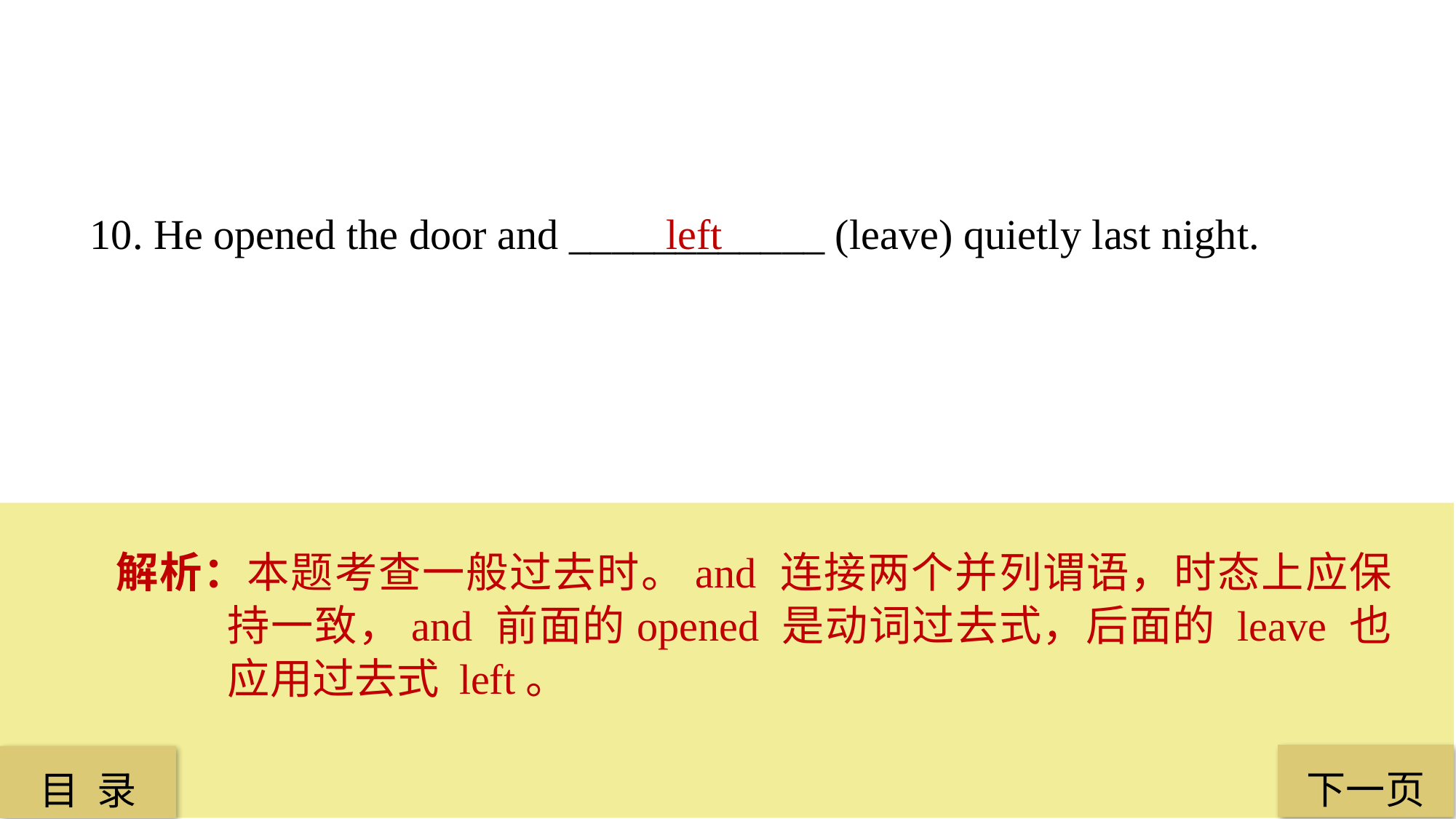

10. He opened the door and ____________ (leave) quietly last night.
 left
解析：本题考查一般过去时。and 连接两个并列谓语，时态上应保持一致，and 前面的opened 是动词过去式，后面的 leave 也应用过去式 left。